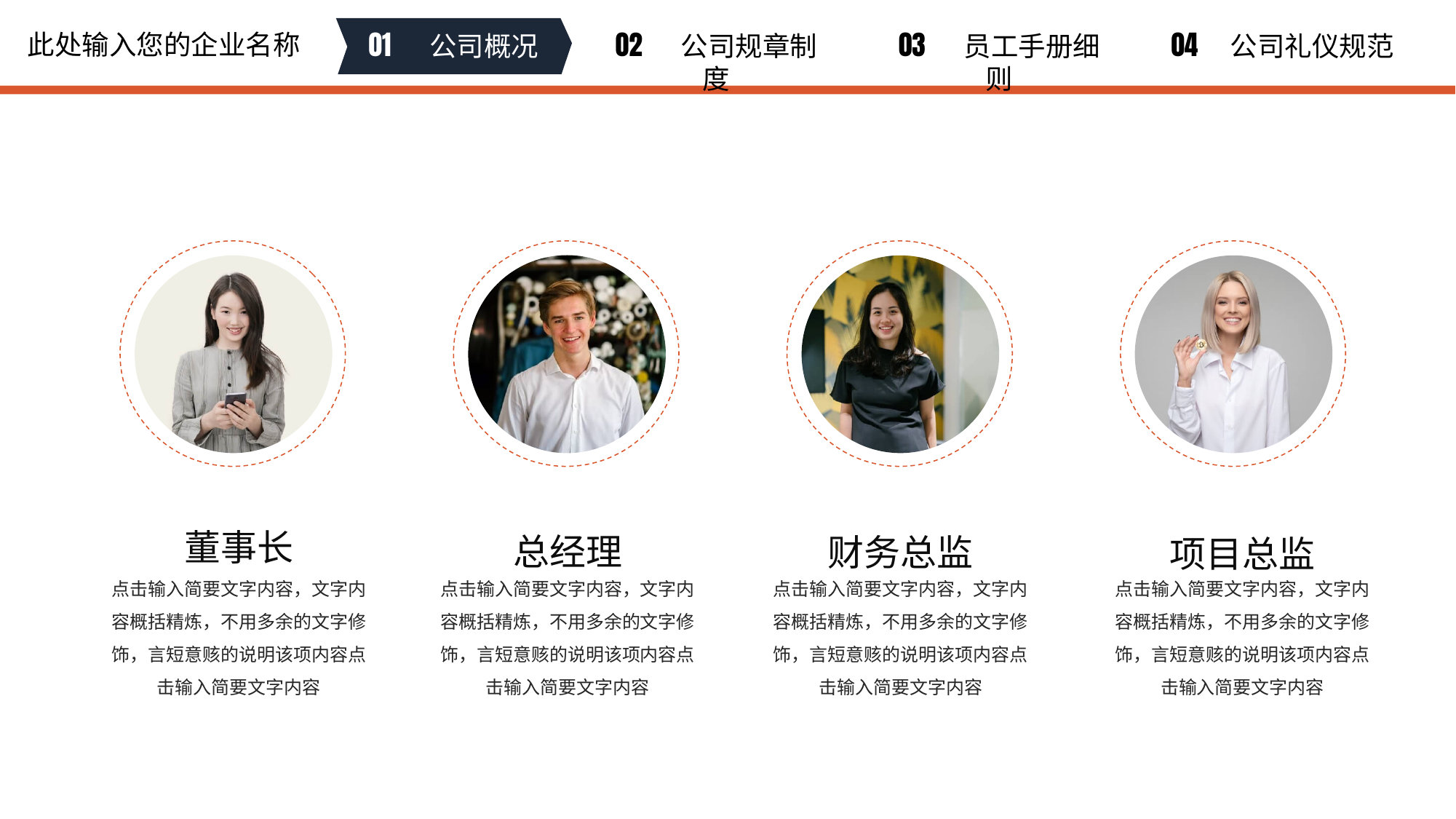

此处输入您的企业名称
01     公司概况
02     公司规章制度
03     员工手册细则
04    公司礼仪规范

董事长
点击输入简要文字内容，文字内容概括精炼，不用多余的文字修饰，言短意赅的说明该项内容点击输入简要文字内容
总经理
财务总监
点击输入简要文字内容，文字内容概括精炼，不用多余的文字修饰，言短意赅的说明该项内容点击输入简要文字内容
项目总监
点击输入简要文字内容，文字内容概括精炼，不用多余的文字修饰，言短意赅的说明该项内容点击输入简要文字内容
点击输入简要文字内容，文字内容概括精炼，不用多余的文字修饰，言短意赅的说明该项内容点击输入简要文字内容